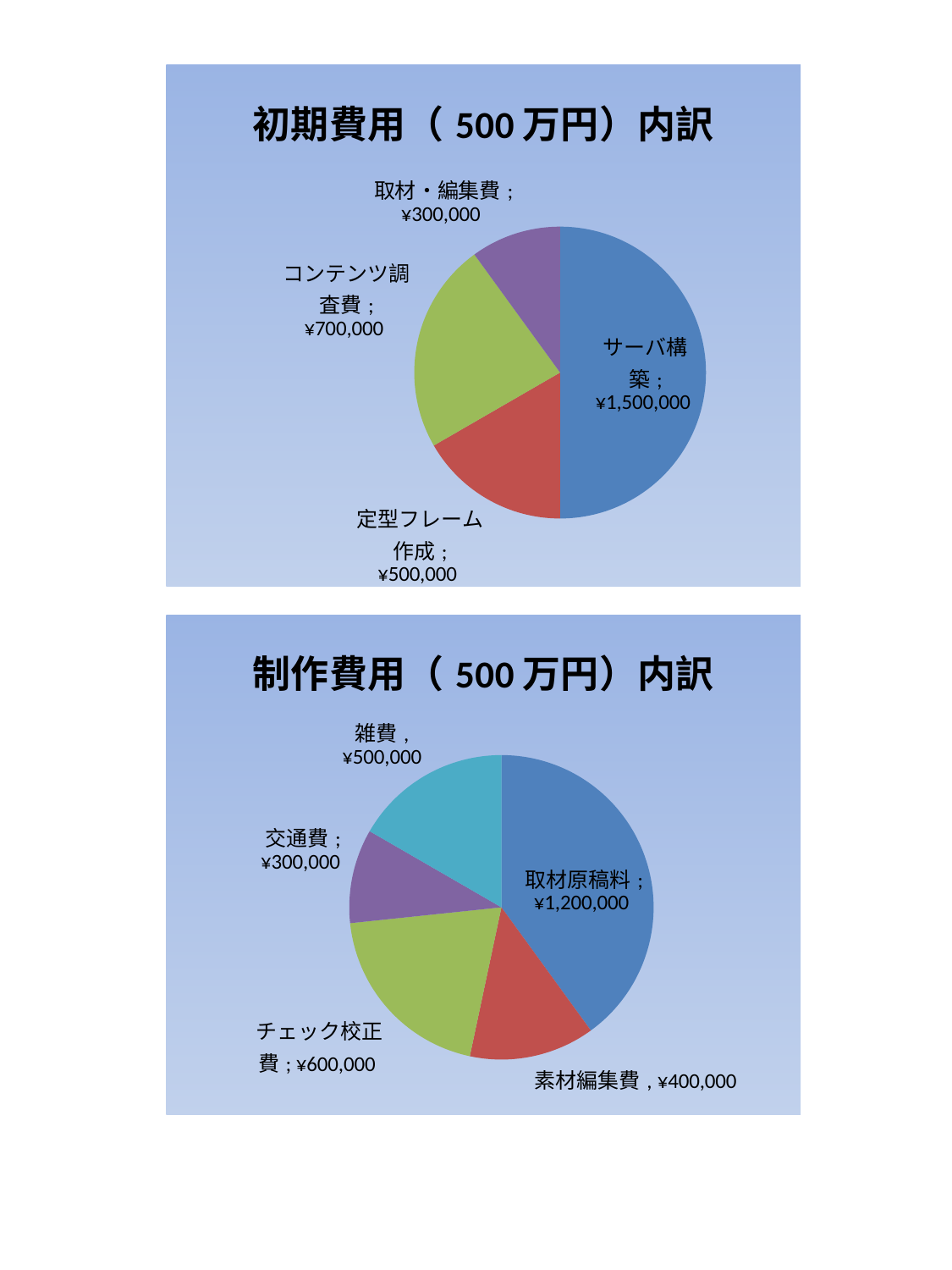

### Chart:

| Category | 初期費用（500万円）内訳 |
|---|---|
| サーバ構築 | 1500000.0 |
| 定型フレーム作成 | 500000.0 |
| コンテンツ調査費 | 700000.0 |
| 取材・編集費 | 300000.0 |

### Chart:

| Category | 制作費用（500万円）内訳 |
|---|---|
| 取材原稿料 | 1200000.0 |
| 素材編集費 | 400000.0 |
| チェック校正費 | 600000.0 |
| 交通費 | 300000.0 |
| 雑費 | 500000.0 |